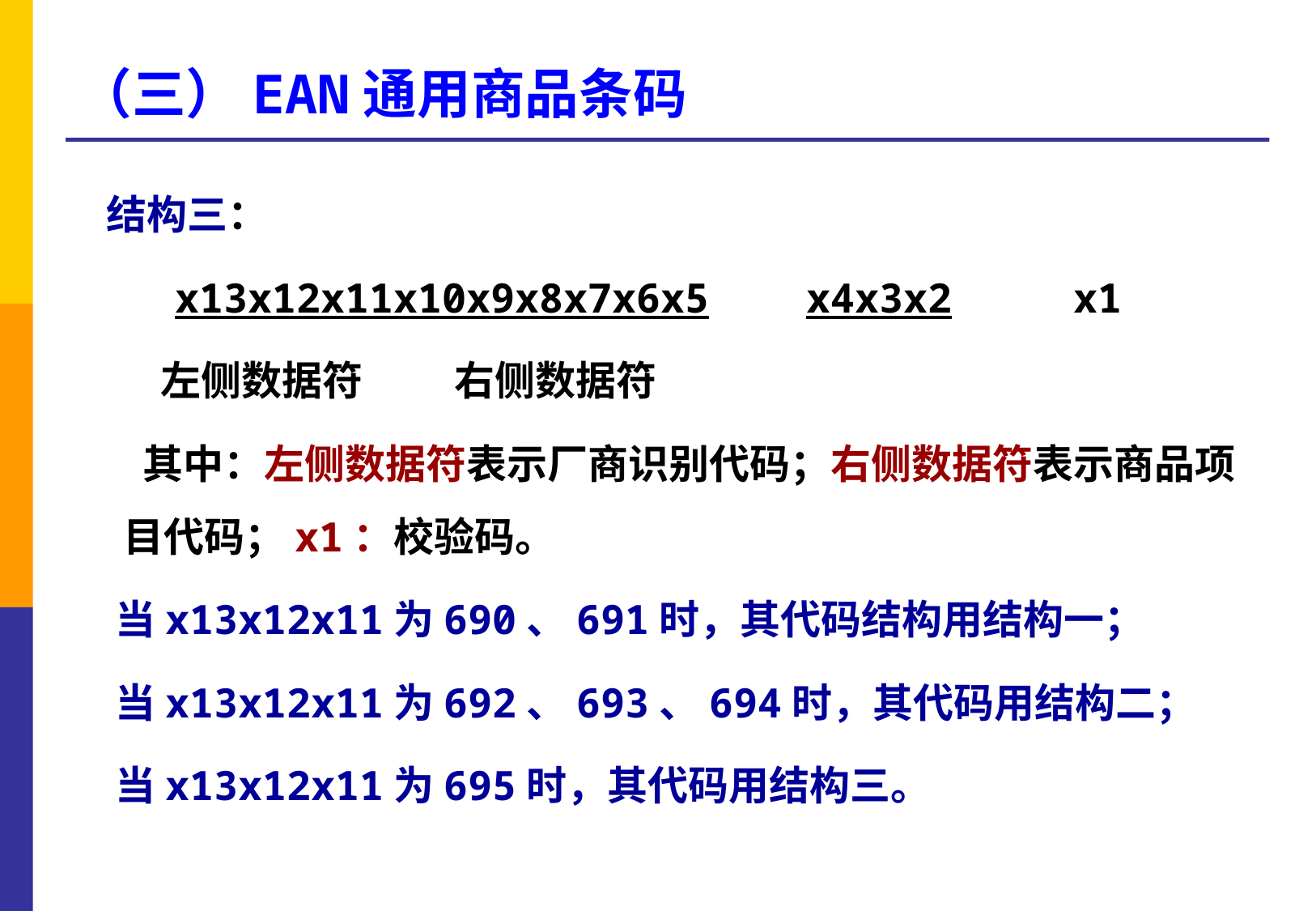

# （三）EAN通用商品条码
  结构三：
    x13x12x11x10x9x8x7x6x5    x4x3x2     x1
        左侧数据符          右侧数据符
      其中：左侧数据符表示厂商识别代码；右侧数据符表示商品项目代码；x1：校验码。
   当x13x12x11为690、691时，其代码结构用结构一；
   当x13x12x11为692、693、694时，其代码用结构二；
   当x13x12x11为695时，其代码用结构三。